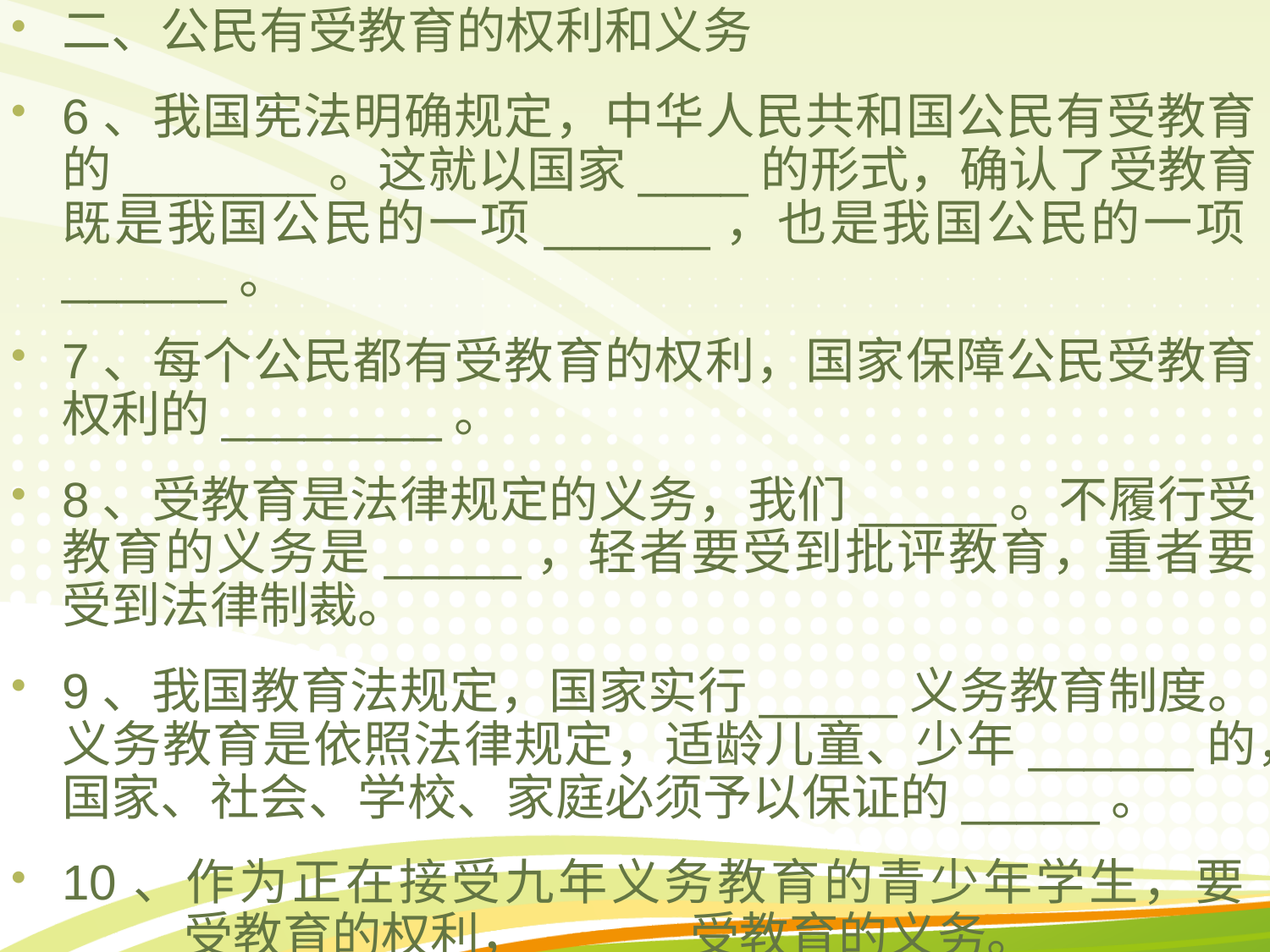

二、公民有受教育的权利和义务
6、我国宪法明确规定，中华人民共和国公民有受教育的_______。这就以国家____的形式，确认了受教育既是我国公民的一项______，也是我国公民的一项______。
7、每个公民都有受教育的权利，国家保障公民受教育权利的________。
8、受教育是法律规定的义务，我们_____。不履行受教育的义务是_____，轻者要受到批评教育，重者要受到法律制裁。
9、我国教育法规定，国家实行_____义务教育制度。义务教育是依照法律规定，适龄儿童、少年______的，国家、社会、学校、家庭必须予以保证的_____。
10、作为正在接受九年义务教育的青少年学生，要____受教育的权利，_____受教育的义务。